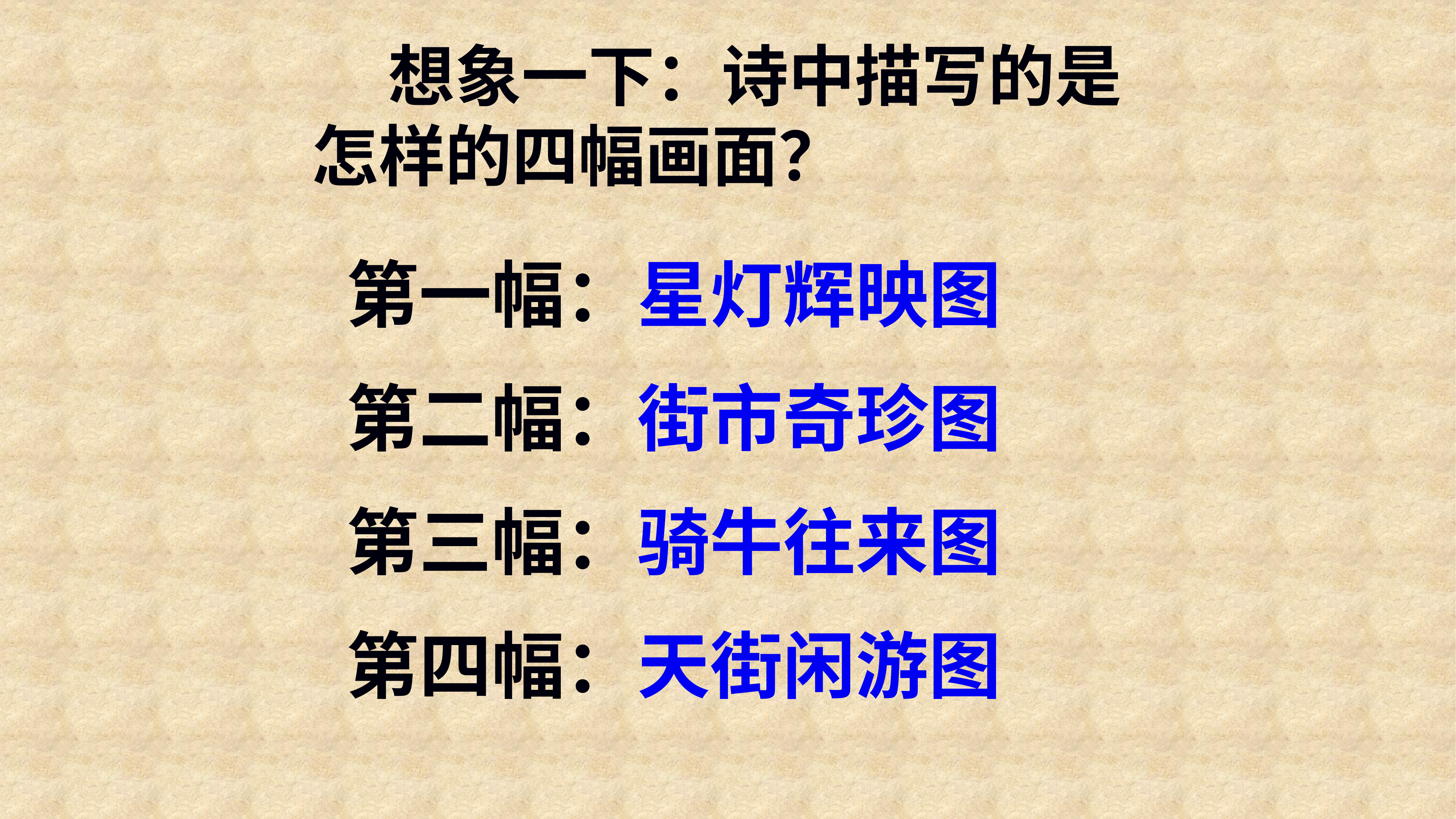

想象一下：诗中描写的是怎样的四幅画面？
第一幅：星灯辉映图
第二幅：街市奇珍图
第三幅：骑牛往来图
第四幅：天街闲游图